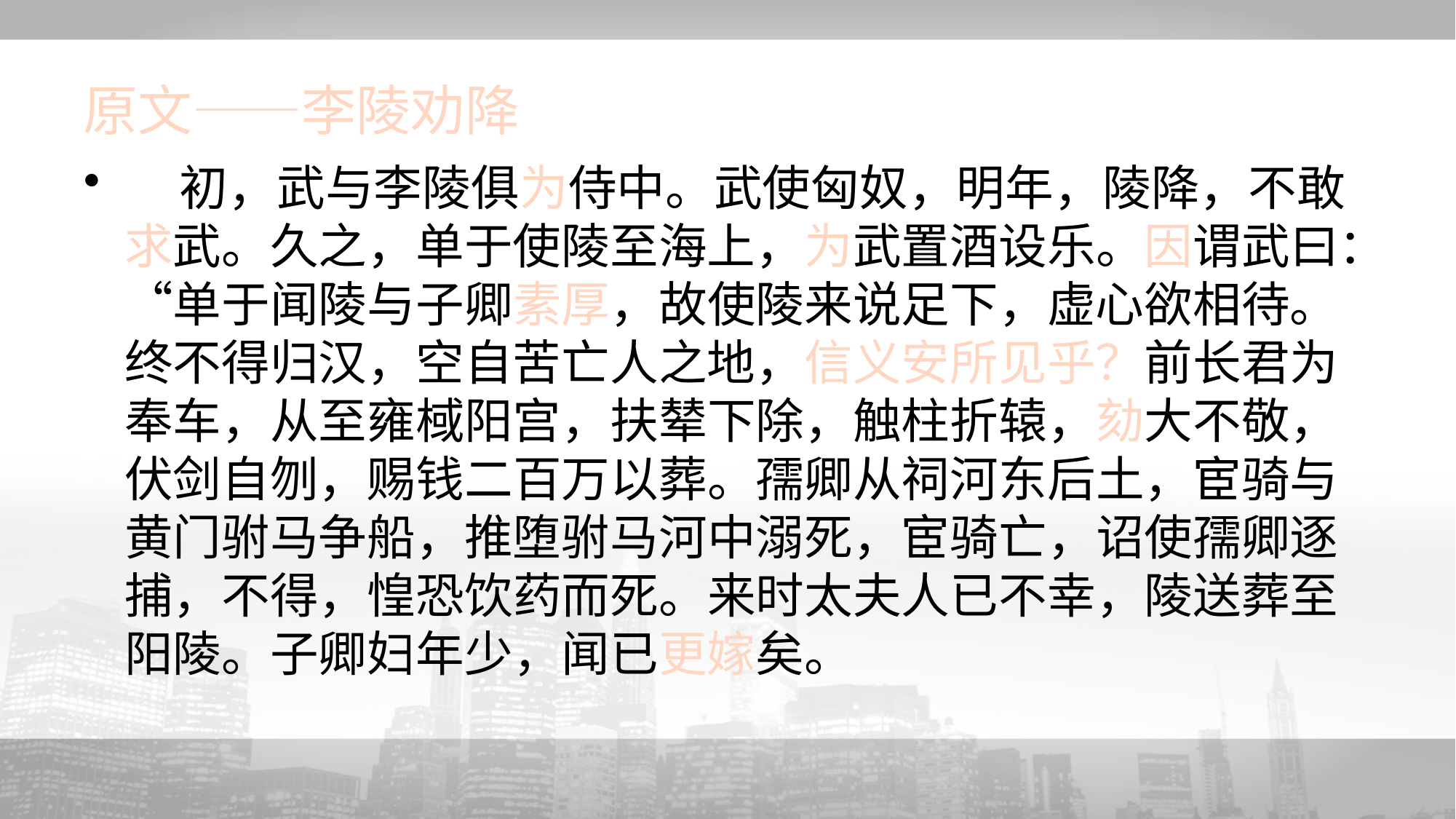

# 原文——李陵劝降
    初，武与李陵俱为侍中。武使匈奴，明年，陵降，不敢求武。久之，单于使陵至海上，为武置酒设乐。因谓武曰：“单于闻陵与子卿素厚，故使陵来说足下，虚心欲相待。终不得归汉，空自苦亡人之地，信义安所见乎？前长君为奉车，从至雍棫阳宫，扶辇下除，触柱折辕，劾大不敬，伏剑自刎，赐钱二百万以葬。孺卿从祠河东后土，宦骑与黄门驸马争船，推堕驸马河中溺死，宦骑亡，诏使孺卿逐捕，不得，惶恐饮药而死。来时太夫人已不幸，陵送葬至阳陵。子卿妇年少，闻已更嫁矣。